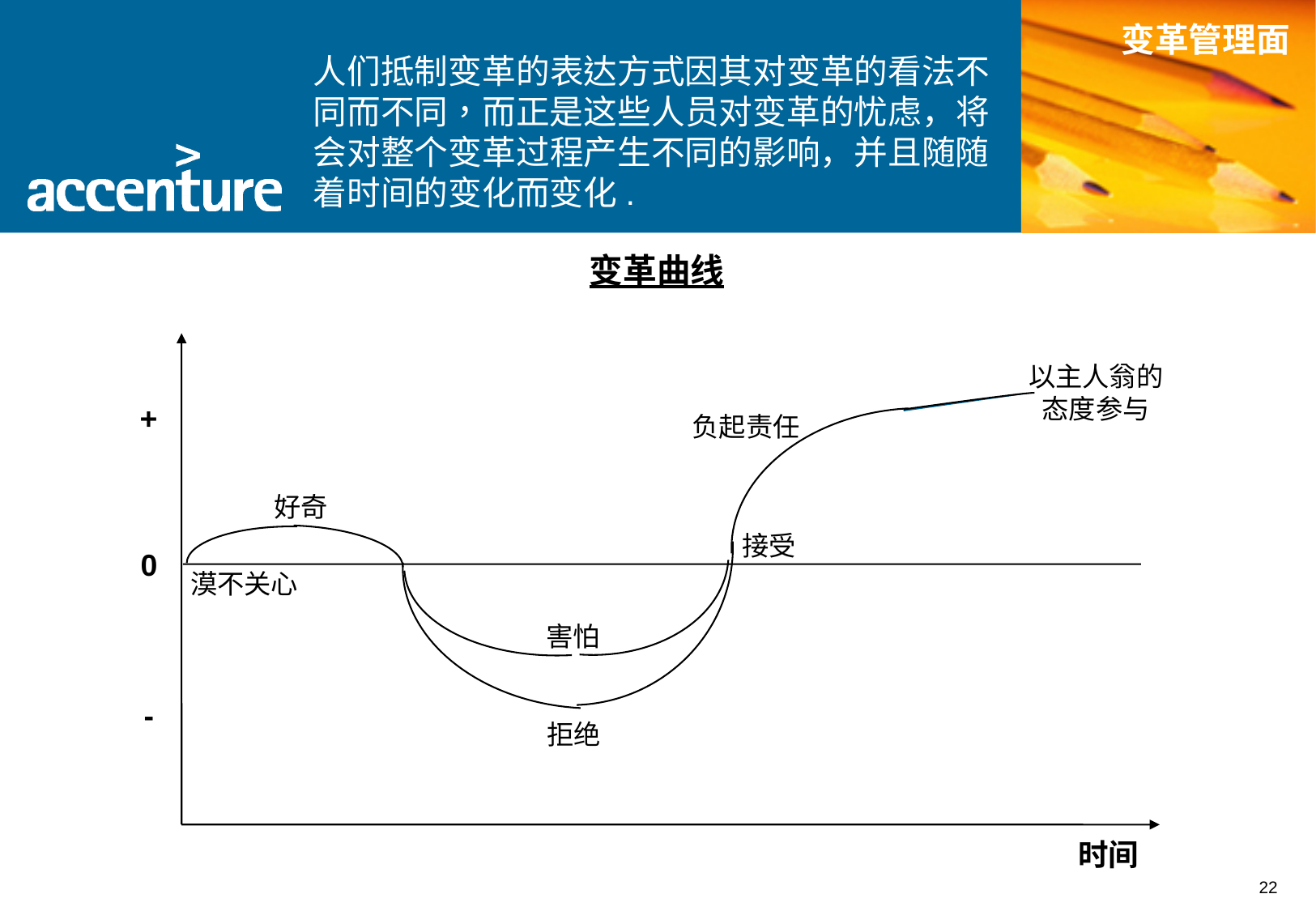

变革管理面
人们抵制变革的表达方式因其对变革的看法不同而不同，而正是这些人员对变革的忧虑，将会对整个变革过程产生不同的影响，并且随随着时间的变化而变化.
变革曲线

以主人翁的态度参与
+

负起责任

好奇

接受
0

漠不关心

害怕
-
拒绝

时间
22